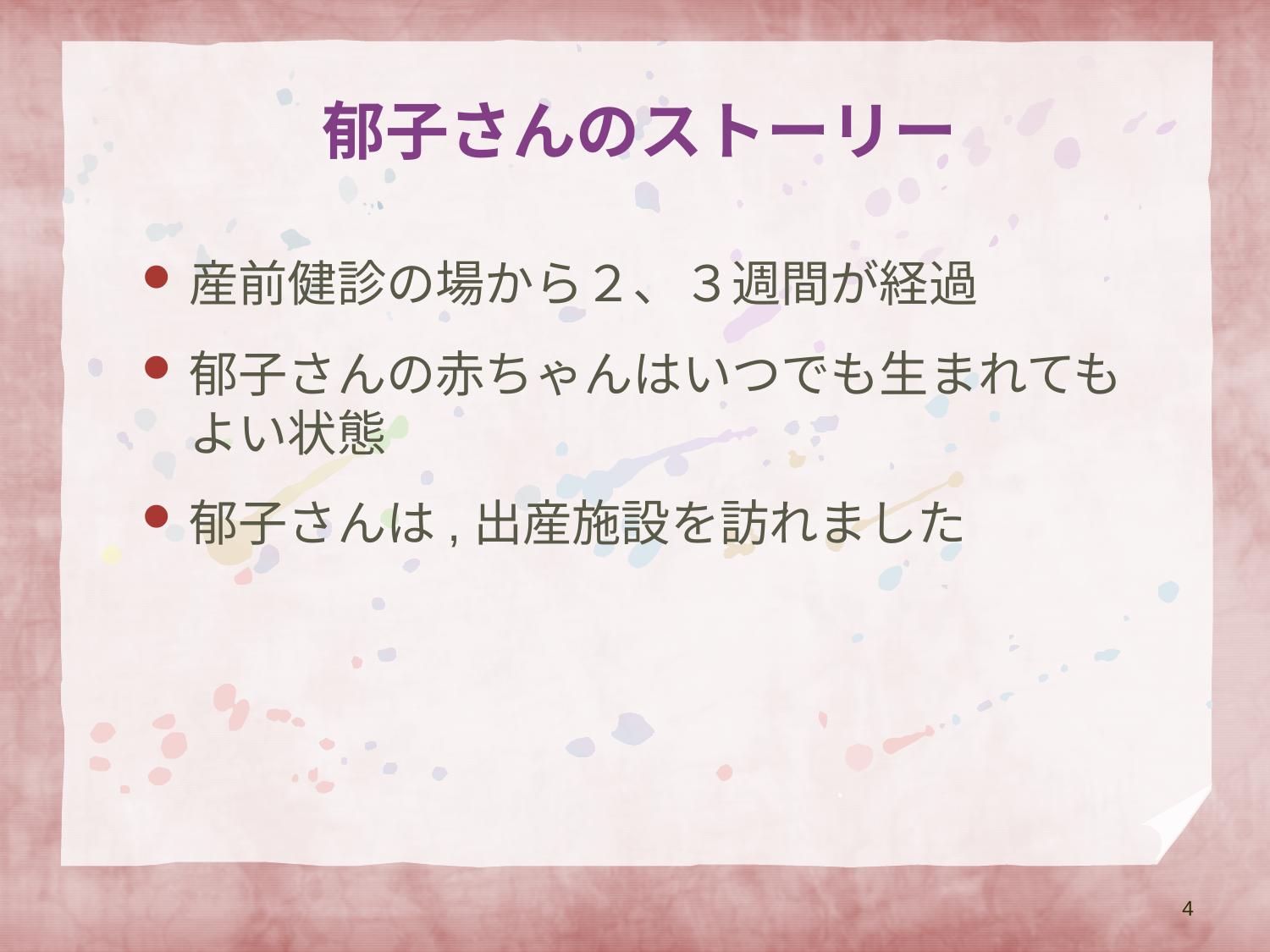

# 郁子さんのストーリー
産前健診の場から２、３週間が経過
郁子さんの赤ちゃんはいつでも生まれてもよい状態
郁子さんは,出産施設を訪れました

4